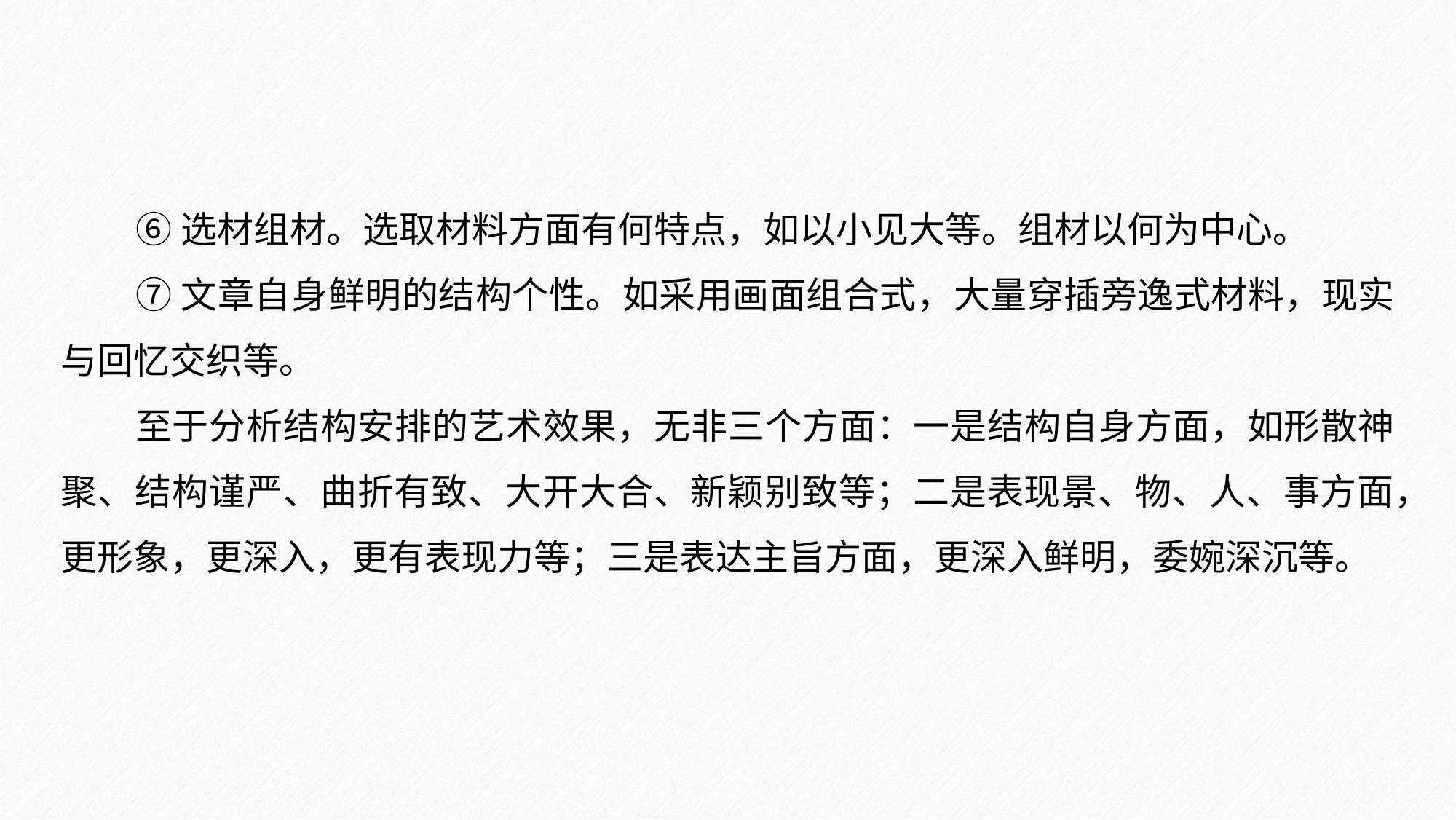

⑥选材组材。选取材料方面有何特点，如以小见大等。组材以何为中心。
⑦文章自身鲜明的结构个性。如采用画面组合式，大量穿插旁逸式材料，现实与回忆交织等。
至于分析结构安排的艺术效果，无非三个方面：一是结构自身方面，如形散神聚、结构谨严、曲折有致、大开大合、新颖别致等；二是表现景、物、人、事方面，更形象，更深入，更有表现力等；三是表达主旨方面，更深入鲜明，委婉深沉等。